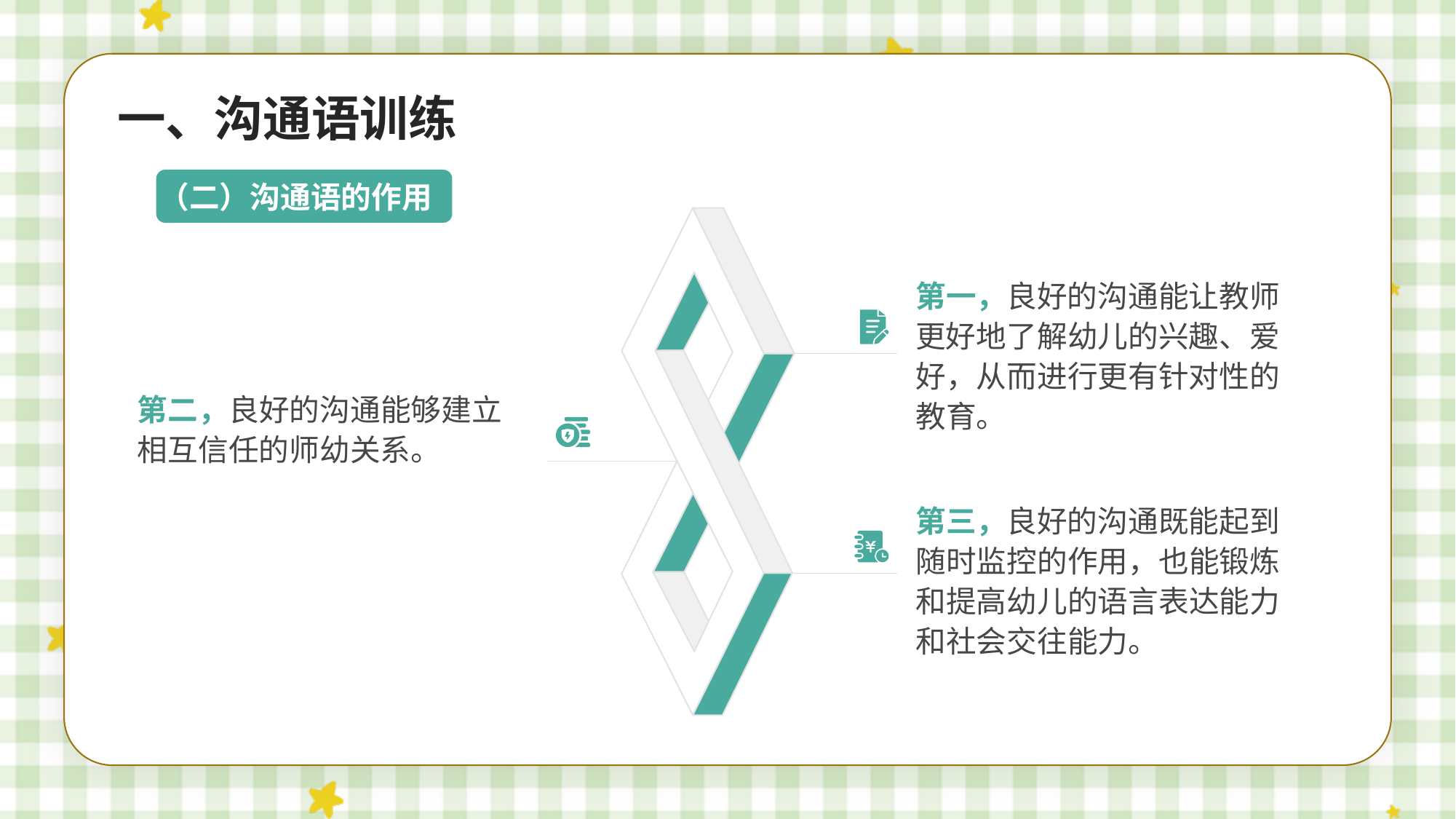

一、沟通语训练
（二）沟通语的作用

第一，良好的沟通能让教师更好地了解幼儿的兴趣、爱好，从而进行更有针对性的教育。

第二，良好的沟通能够建立相互信任的师幼关系。

第三，良好的沟通既能起到随时监控的作用，也能锻炼和提高幼儿的语言表达能力和社会交往能力。